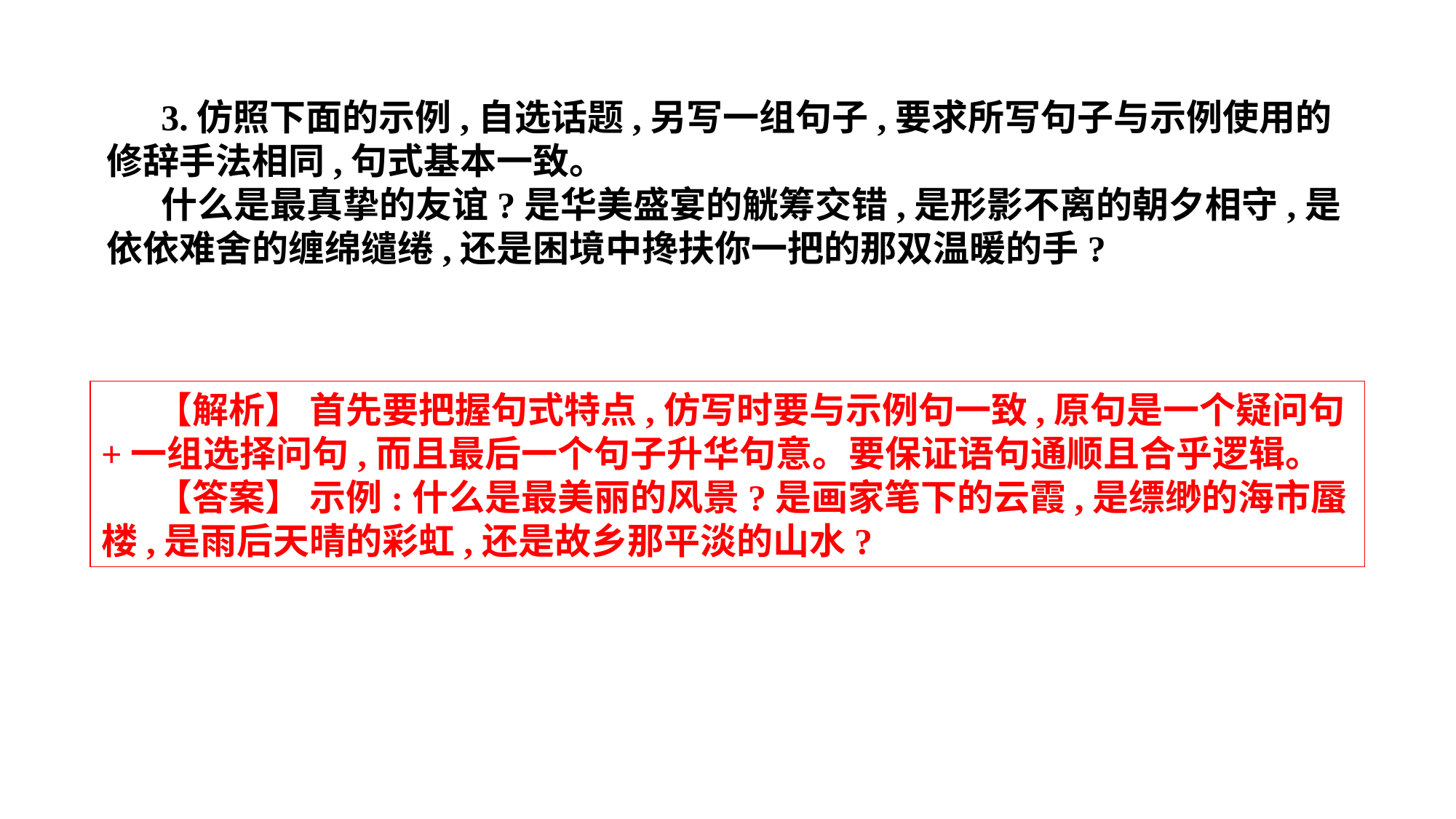

3.仿照下面的示例,自选话题,另写一组句子,要求所写句子与示例使用的修辞手法相同,句式基本一致。
什么是最真挚的友谊?是华美盛宴的觥筹交错,是形影不离的朝夕相守,是依依难舍的缠绵缱绻,还是困境中搀扶你一把的那双温暖的手?
【解析】 首先要把握句式特点,仿写时要与示例句一致,原句是一个疑问句+一组选择问句,而且最后一个句子升华句意。要保证语句通顺且合乎逻辑。
【答案】 示例:什么是最美丽的风景?是画家笔下的云霞,是缥缈的海市蜃楼,是雨后天晴的彩虹,还是故乡那平淡的山水?